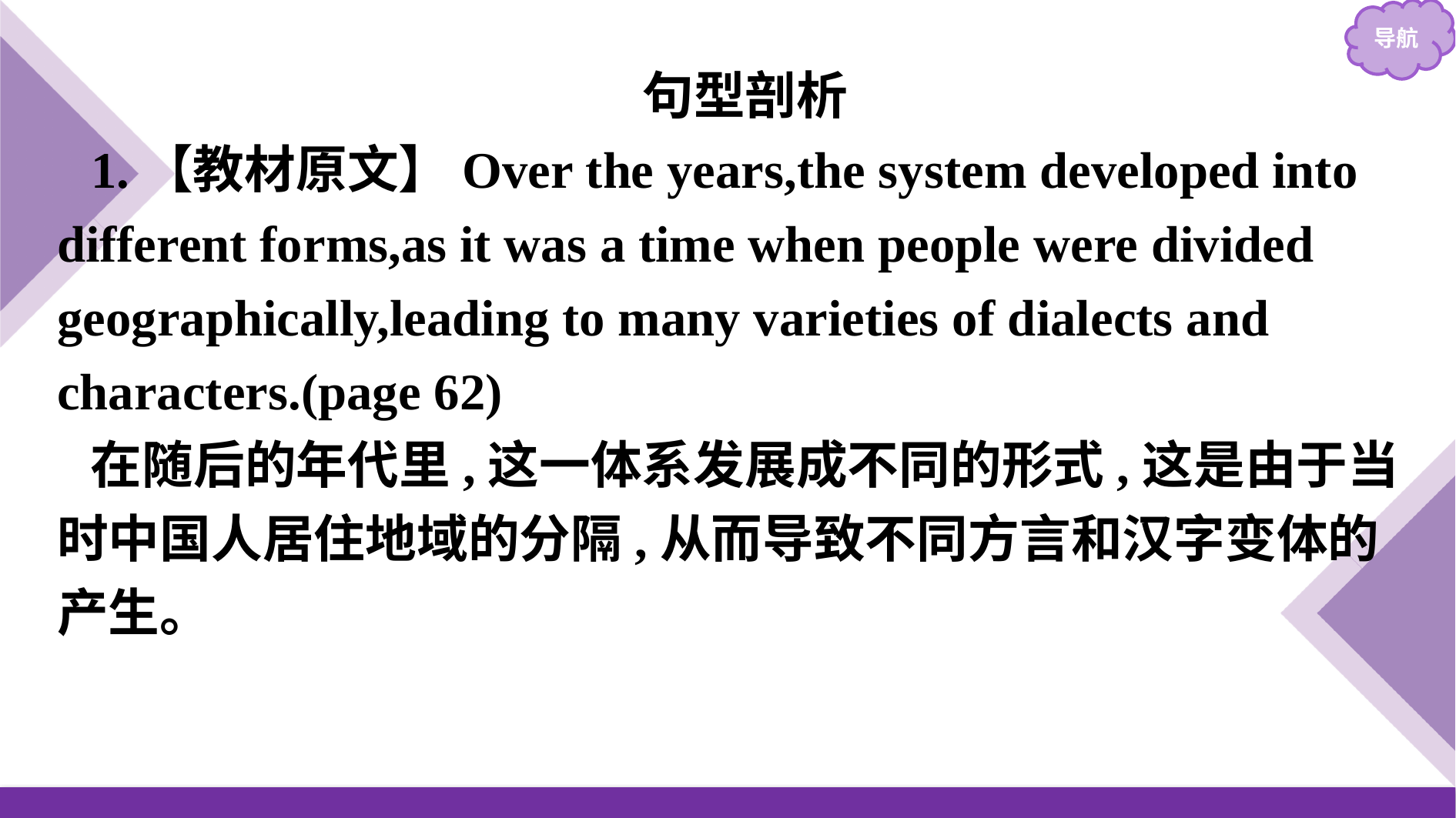

句型剖析
1.【教材原文】Over the years,the system developed into different forms,as it was a time when people were divided geographically,leading to many varieties of dialects and characters.(page 62)
在随后的年代里,这一体系发展成不同的形式,这是由于当时中国人居住地域的分隔,从而导致不同方言和汉字变体的产生。